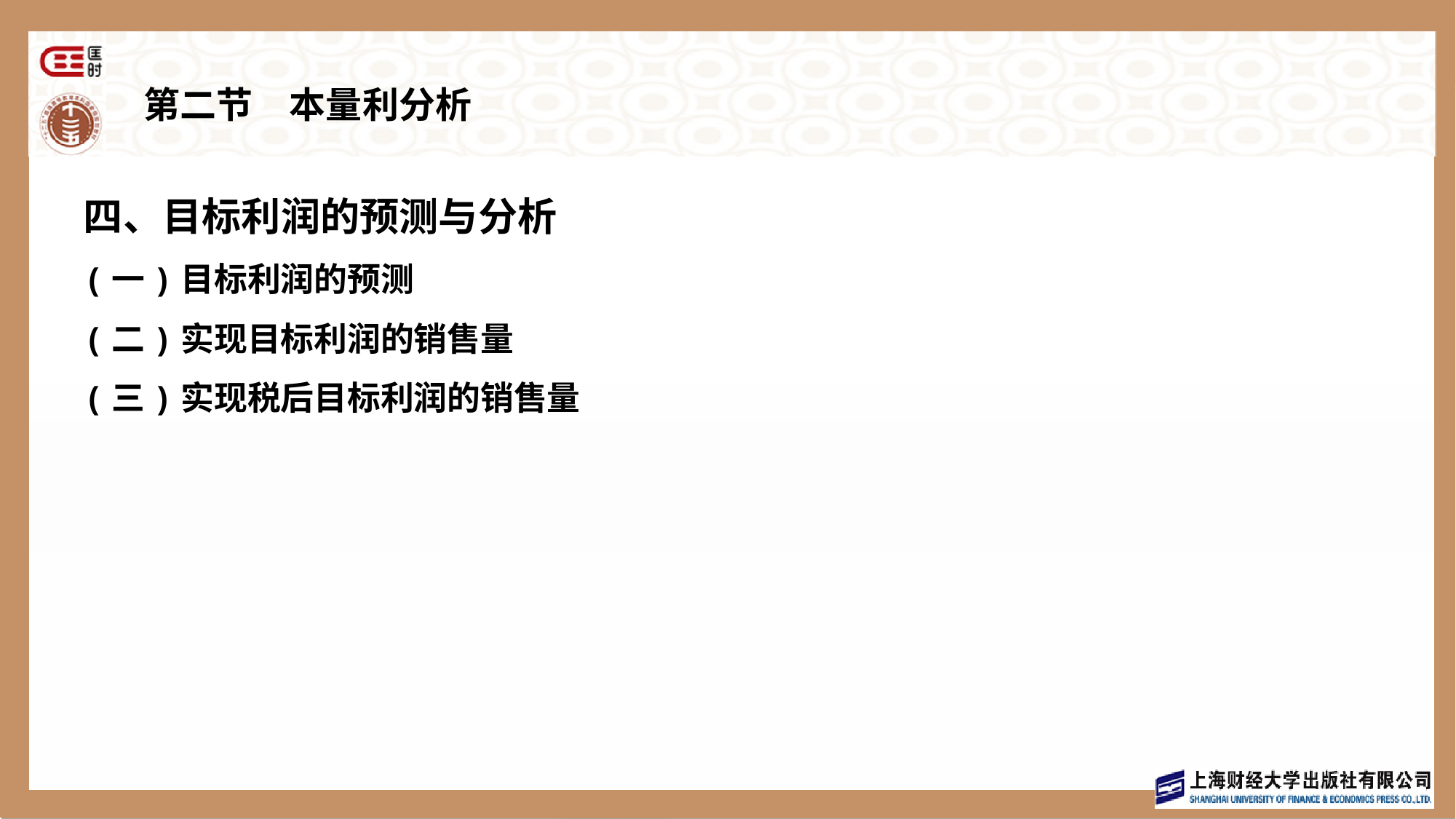

# 第二节　本量利分析
四、目标利润的预测与分析
(一)目标利润的预测
(二)实现目标利润的销售量
(三)实现税后目标利润的销售量